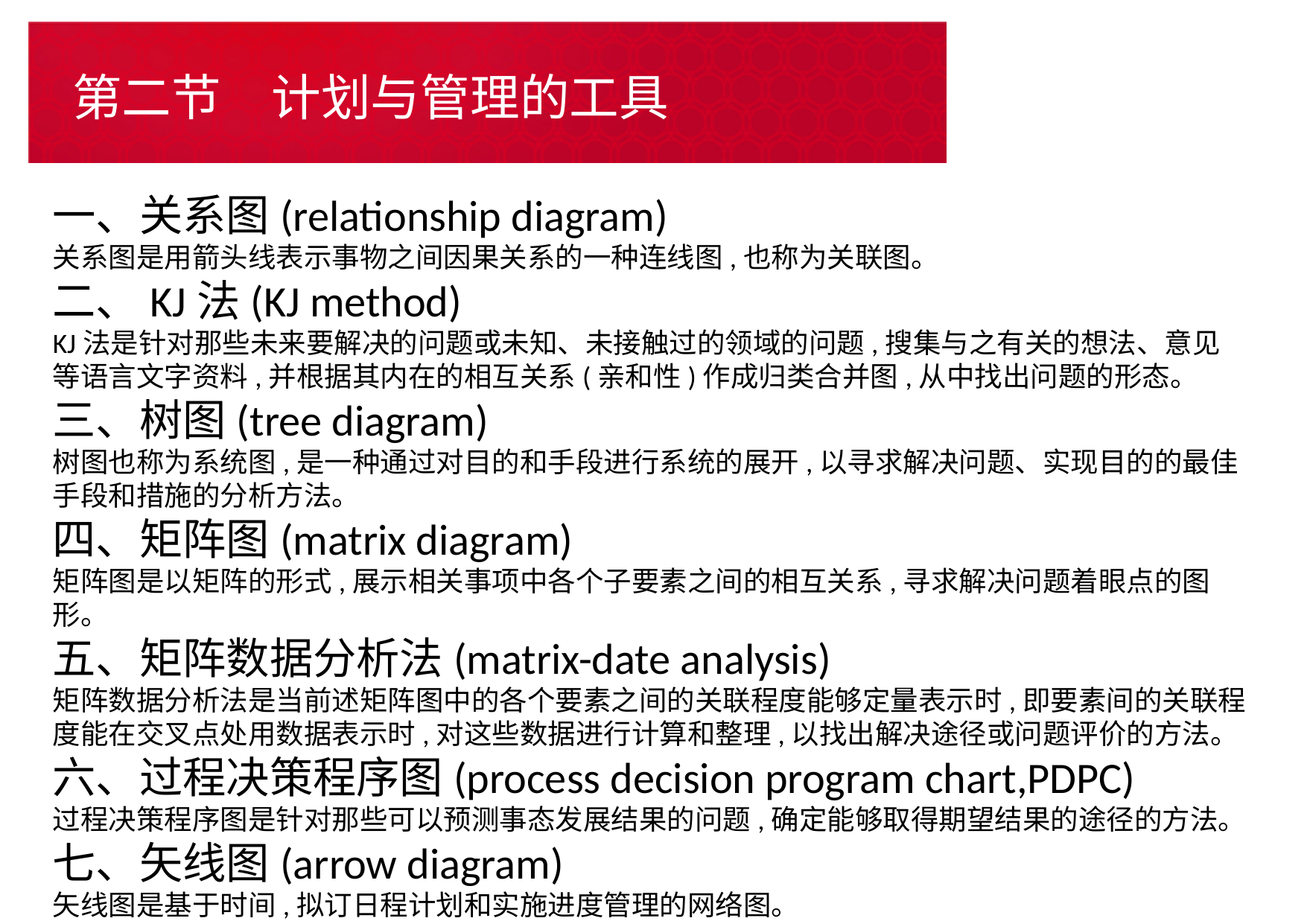

# 第二节　计划与管理的工具
一、关系图(relationship diagram)
关系图是用箭头线表示事物之间因果关系的一种连线图,也称为关联图。
二、KJ法(KJ method)
KJ法是针对那些未来要解决的问题或未知、未接触过的领域的问题,搜集与之有关的想法、意见等语言文字资料,并根据其内在的相互关系(亲和性)作成归类合并图,从中找出问题的形态。
三、树图(tree diagram)
树图也称为系统图,是一种通过对目的和手段进行系统的展开,以寻求解决问题、实现目的的最佳手段和措施的分析方法。
四、矩阵图(matrix diagram)
矩阵图是以矩阵的形式,展示相关事项中各个子要素之间的相互关系,寻求解决问题着眼点的图形。
五、矩阵数据分析法(matrix-date analysis)
矩阵数据分析法是当前述矩阵图中的各个要素之间的关联程度能够定量表示时,即要素间的关联程度能在交叉点处用数据表示时,对这些数据进行计算和整理,以找出解决途径或问题评价的方法。
六、过程决策程序图(process decision program chart,PDPC)
过程决策程序图是针对那些可以预测事态发展结果的问题,确定能够取得期望结果的途径的方法。
七、矢线图(arrow diagram)
矢线图是基于时间,拟订日程计划和实施进度管理的网络图。